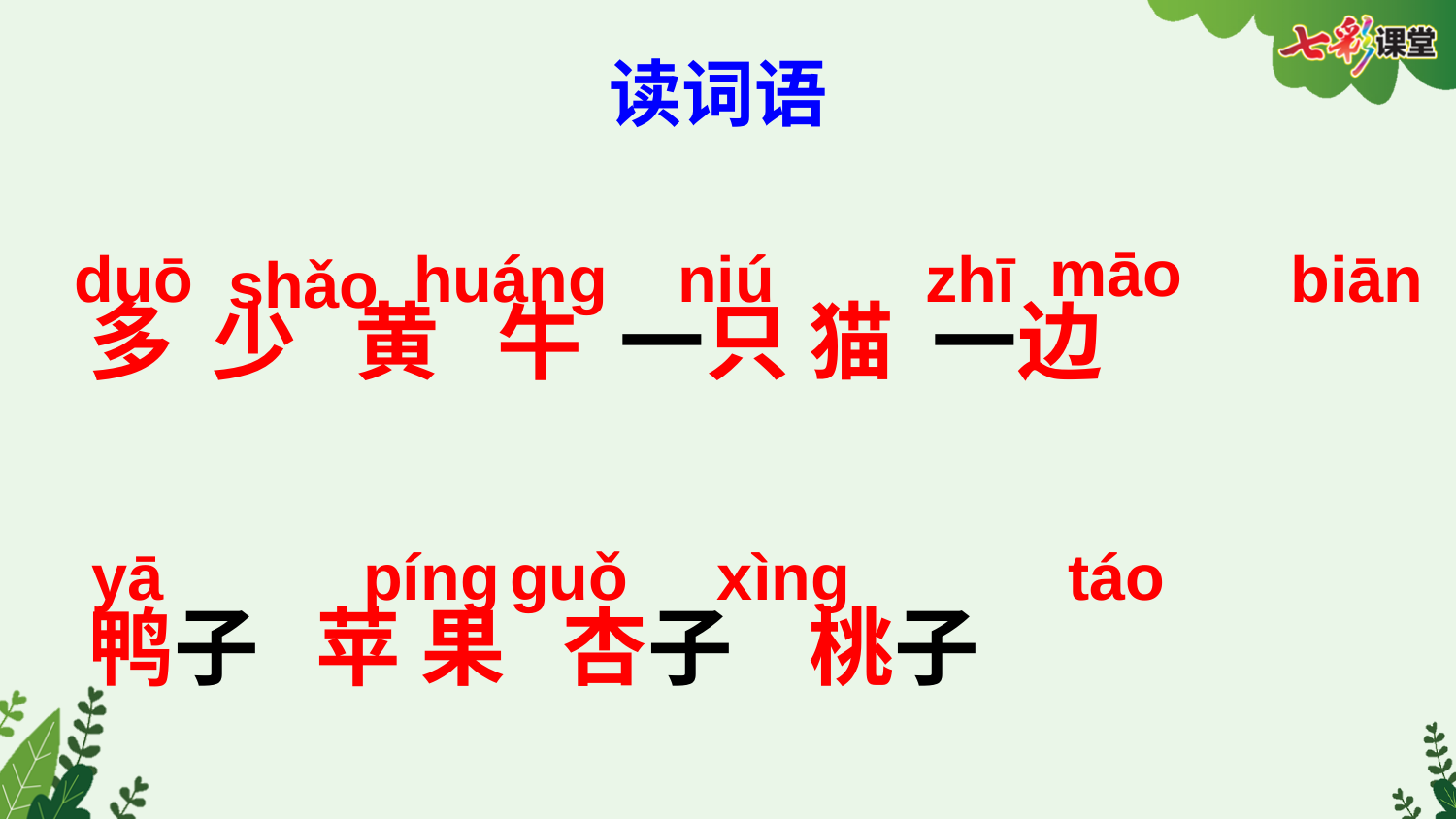

读词语
māo
duō
huáng
niú
zhī
biān
shǎo
多  少   黄   牛  一只 猫  一边

鸭子   苹 果   杏子    桃子
táo
yā
píng
guǒ
xìng